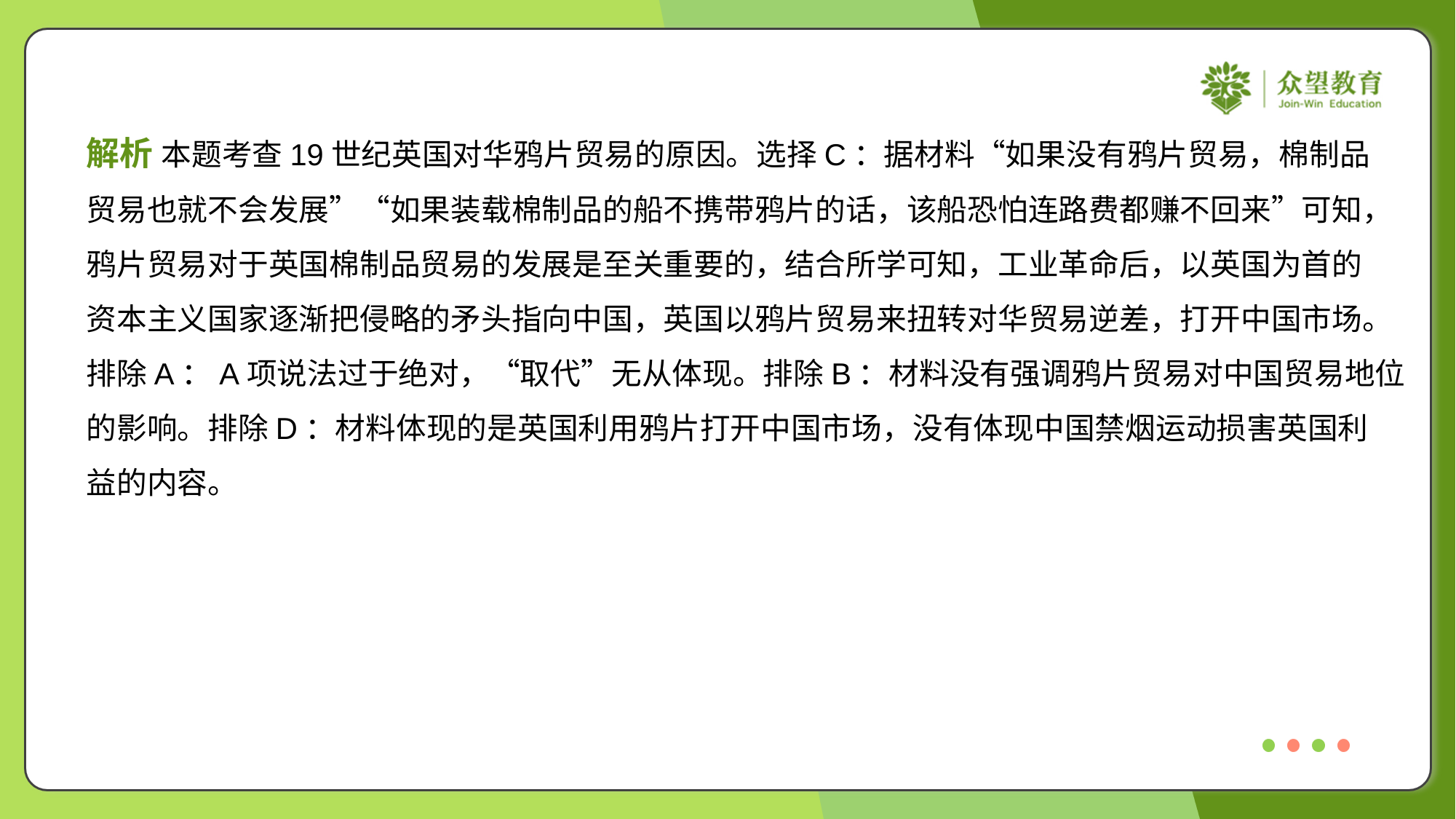

解析 本题考查19世纪英国对华鸦片贸易的原因。选择C：据材料“如果没有鸦片贸易，棉制品
贸易也就不会发展”“如果装载棉制品的船不携带鸦片的话，该船恐怕连路费都赚不回来”可知，
鸦片贸易对于英国棉制品贸易的发展是至关重要的，结合所学可知，工业革命后，以英国为首的
资本主义国家逐渐把侵略的矛头指向中国，英国以鸦片贸易来扭转对华贸易逆差，打开中国市场。
排除A：A项说法过于绝对，“取代”无从体现。排除B：材料没有强调鸦片贸易对中国贸易地位
的影响。排除D：材料体现的是英国利用鸦片打开中国市场，没有体现中国禁烟运动损害英国利
益的内容。